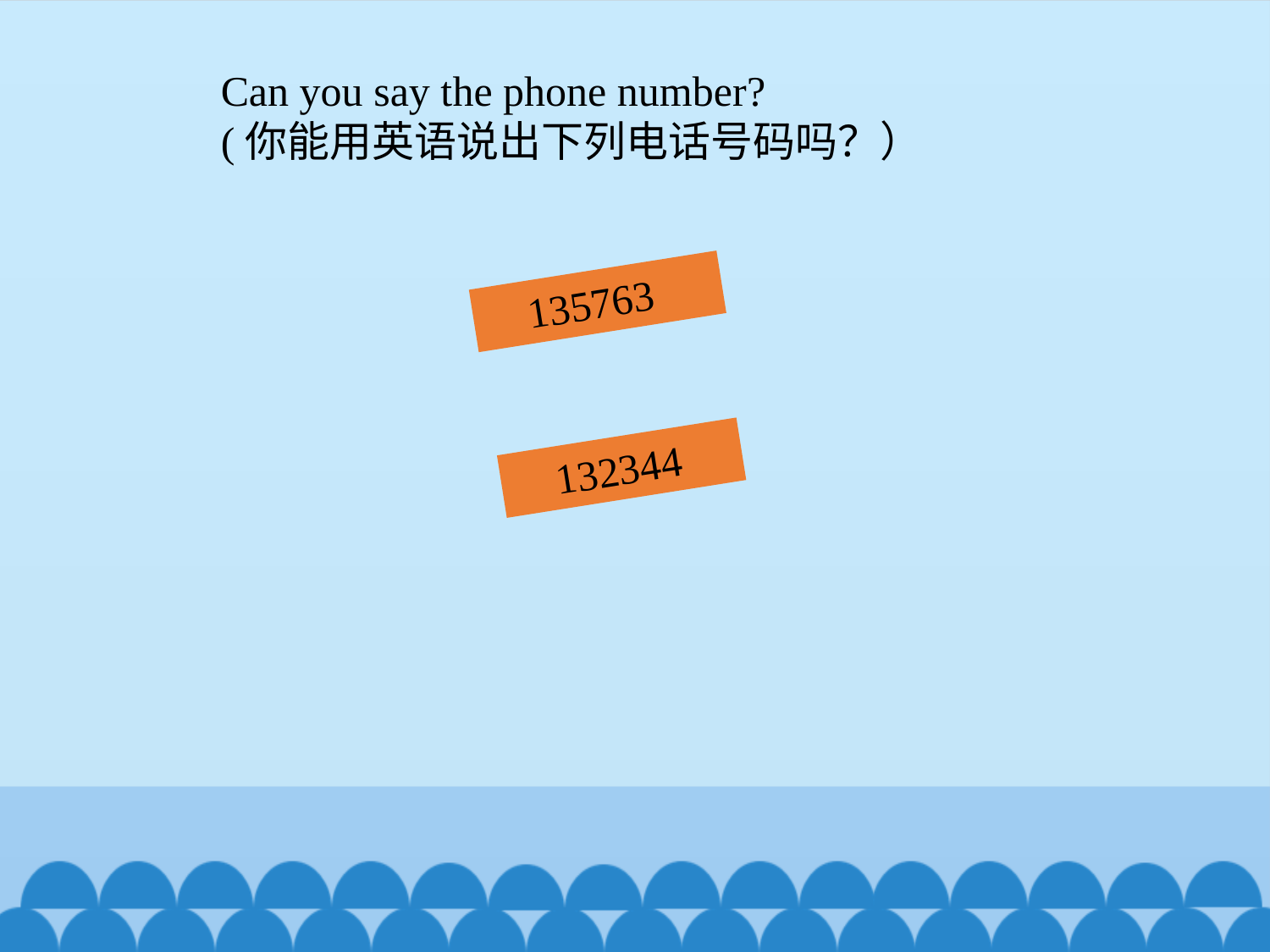

Can you say the phone number?
(你能用英语说出下列电话号码吗？）
    135763
    132344